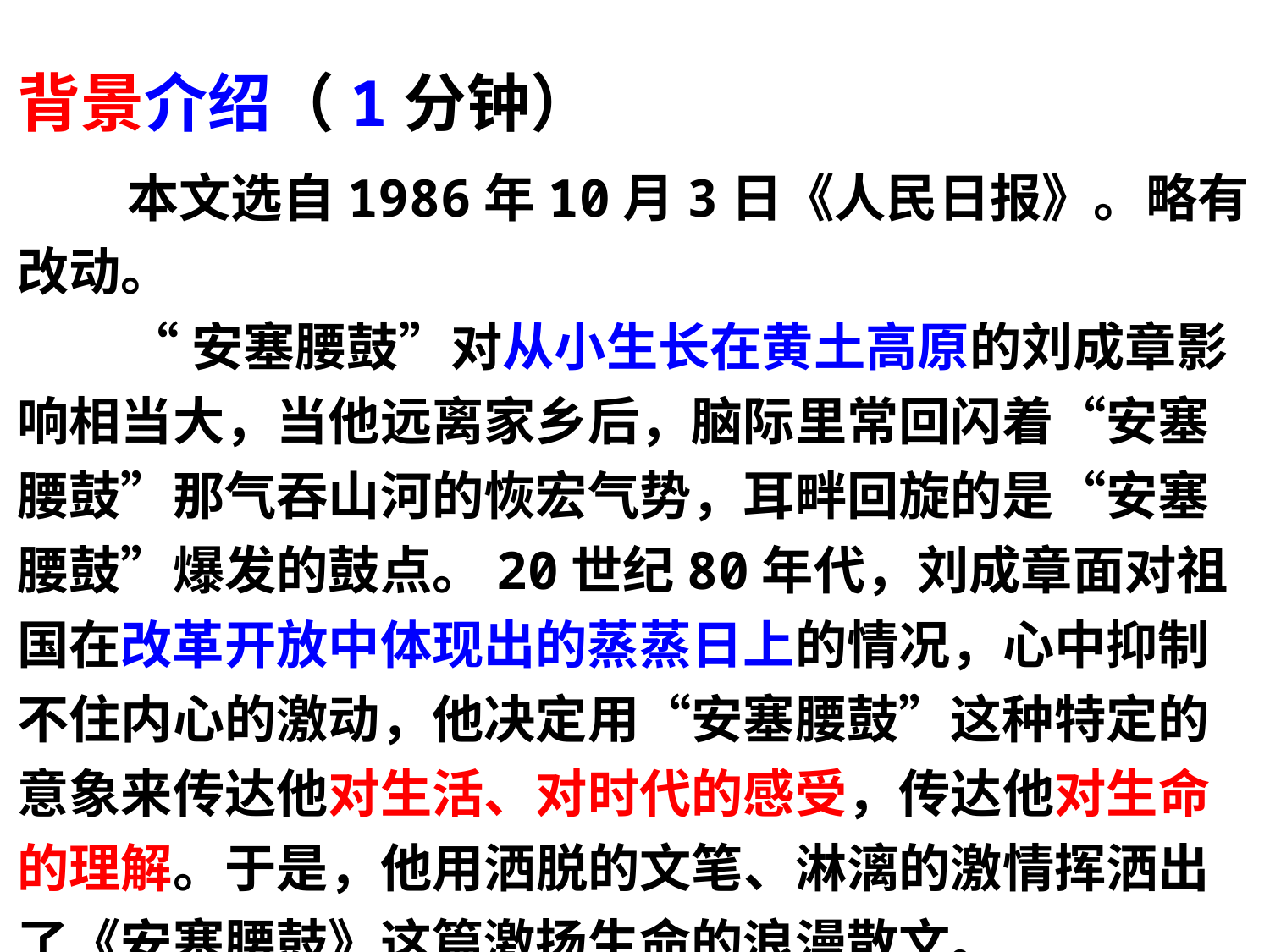

背景介绍（1分钟）
本文选自1986年10月3日《人民日报》。略有改动。
“安塞腰鼓”对从小生长在黄土高原的刘成章影响相当大，当他远离家乡后，脑际里常回闪着“安塞腰鼓”那气吞山河的恢宏气势，耳畔回旋的是“安塞腰鼓”爆发的鼓点。20世纪80年代，刘成章面对祖国在改革开放中体现出的蒸蒸日上的情况，心中抑制不住内心的激动，他决定用“安塞腰鼓”这种特定的意象来传达他对生活、对时代的感受，传达他对生命的理解。于是，他用洒脱的文笔、淋漓的激情挥洒出了《安塞腰鼓》这篇激扬生命的浪漫散文。